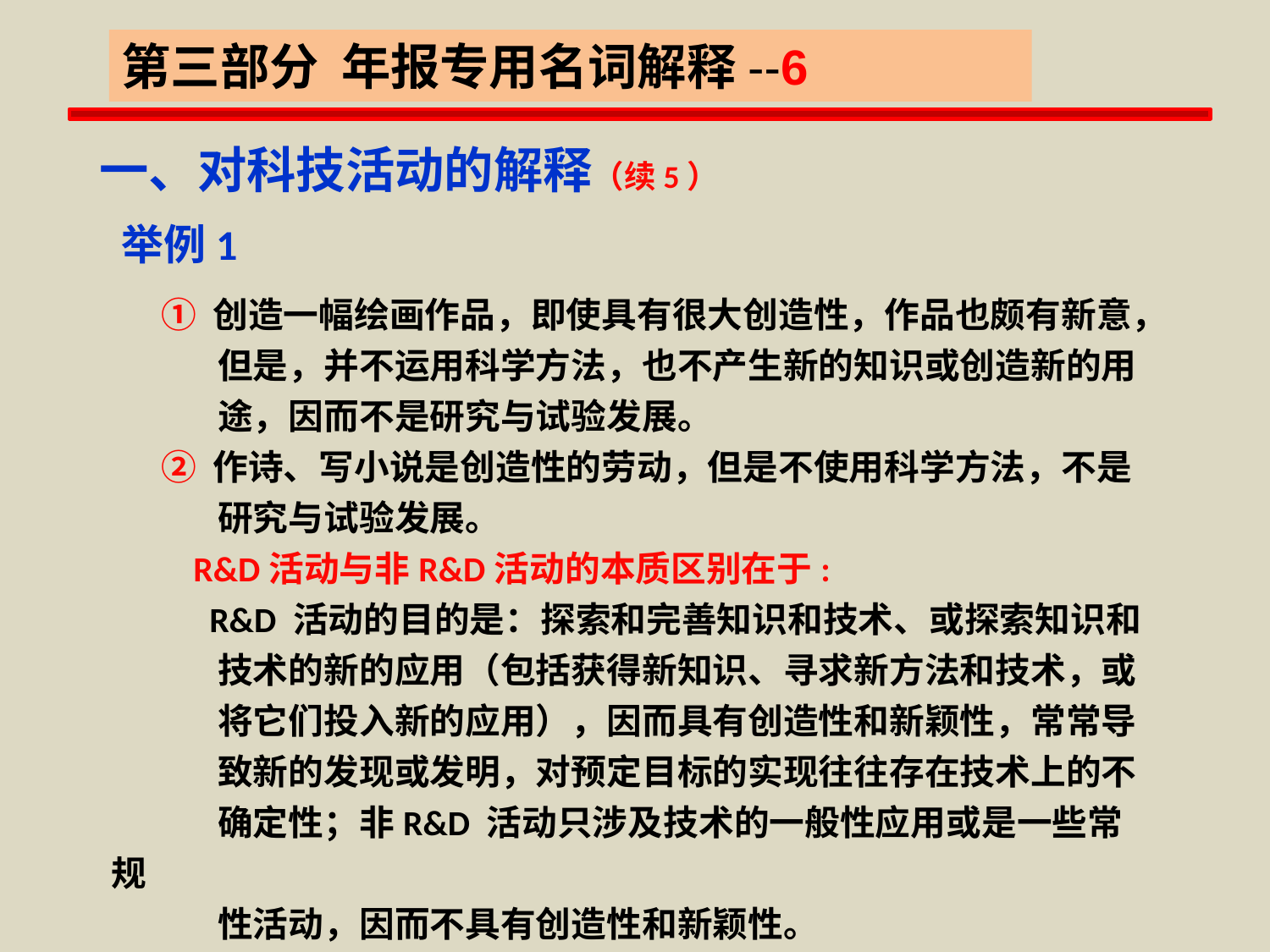

第三部分  年报专用名词解释--6

一、对科技活动的解释（续5）
  举例1
① 创造一幅绘画作品，即使具有很大创造性，作品也颇有新意，
      但是，并不运用科学方法，也不产生新的知识或创造新的用
      途，因而不是研究与试验发展。
② 作诗、写小说是创造性的劳动，但是不使用科学方法，不是
      研究与试验发展。
    R&D活动与非R&D活动的本质区别在于:
      R&D 活动的目的是：探索和完善知识和技术、或探索知识和
      技术的新的应用（包括获得新知识、寻求新方法和技术，或
      将它们投入新的应用），因而具有创造性和新颖性，常常导
      致新的发现或发明，对预定目标的实现往往存在技术上的不
      确定性；非R&D 活动只涉及技术的一般性应用或是一些常规
      性活动，因而不具有创造性和新颖性。